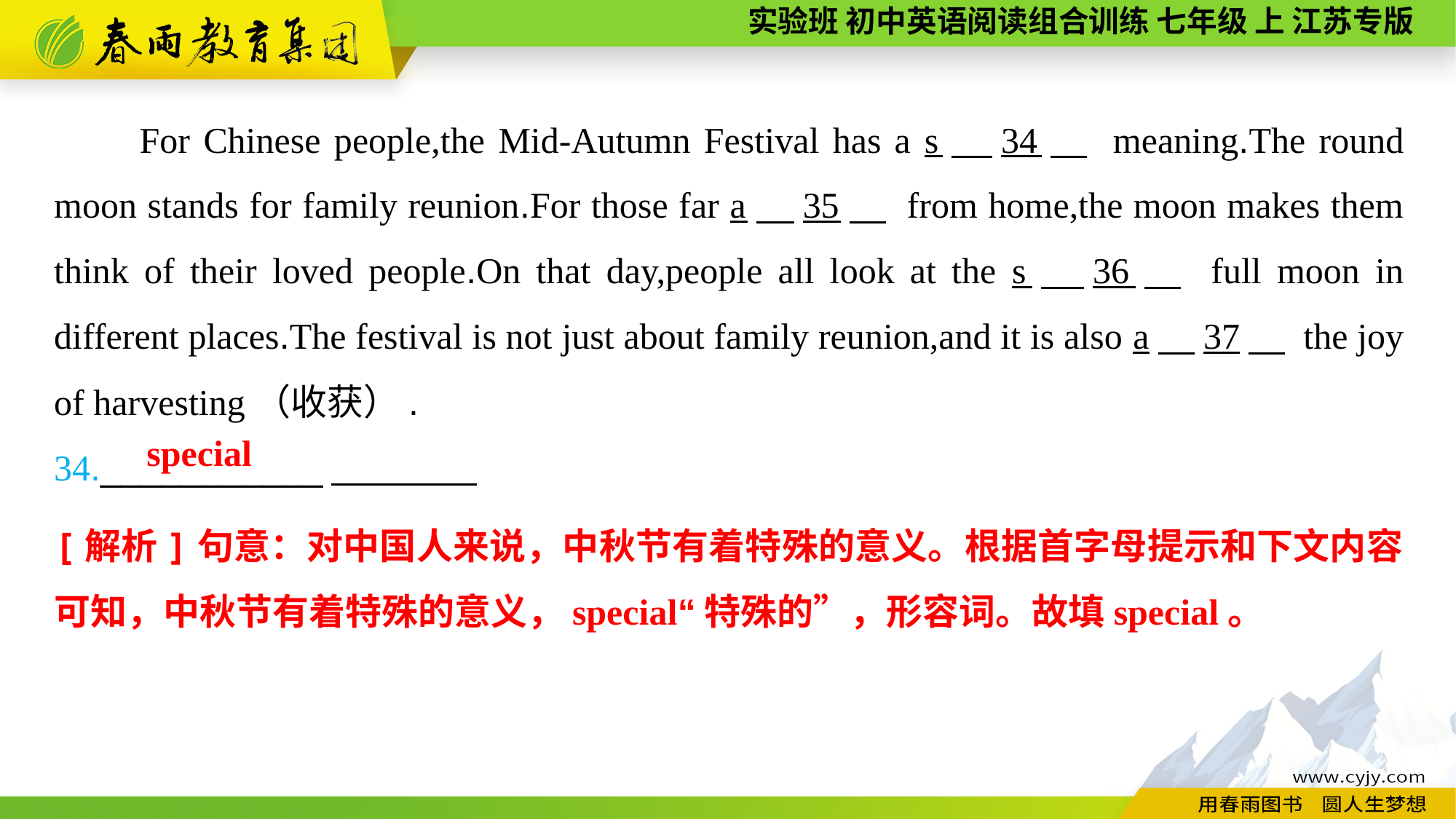

For Chinese people,the Mid-Autumn Festival has a s　34　 meaning.The round moon stands for family reunion.For those far a　35　 from home,the moon makes them think of their loved people.On that day,people all look at the s　36　 full moon in different places.The festival is not just about family reunion,and it is also a　37　 the joy of harvesting（收获）.
34.___________
special
[解析]句意：对中国人来说，中秋节有着特殊的意义。根据首字母提示和下文内容可知，中秋节有着特殊的意义，special“特殊的”，形容词。故填special。